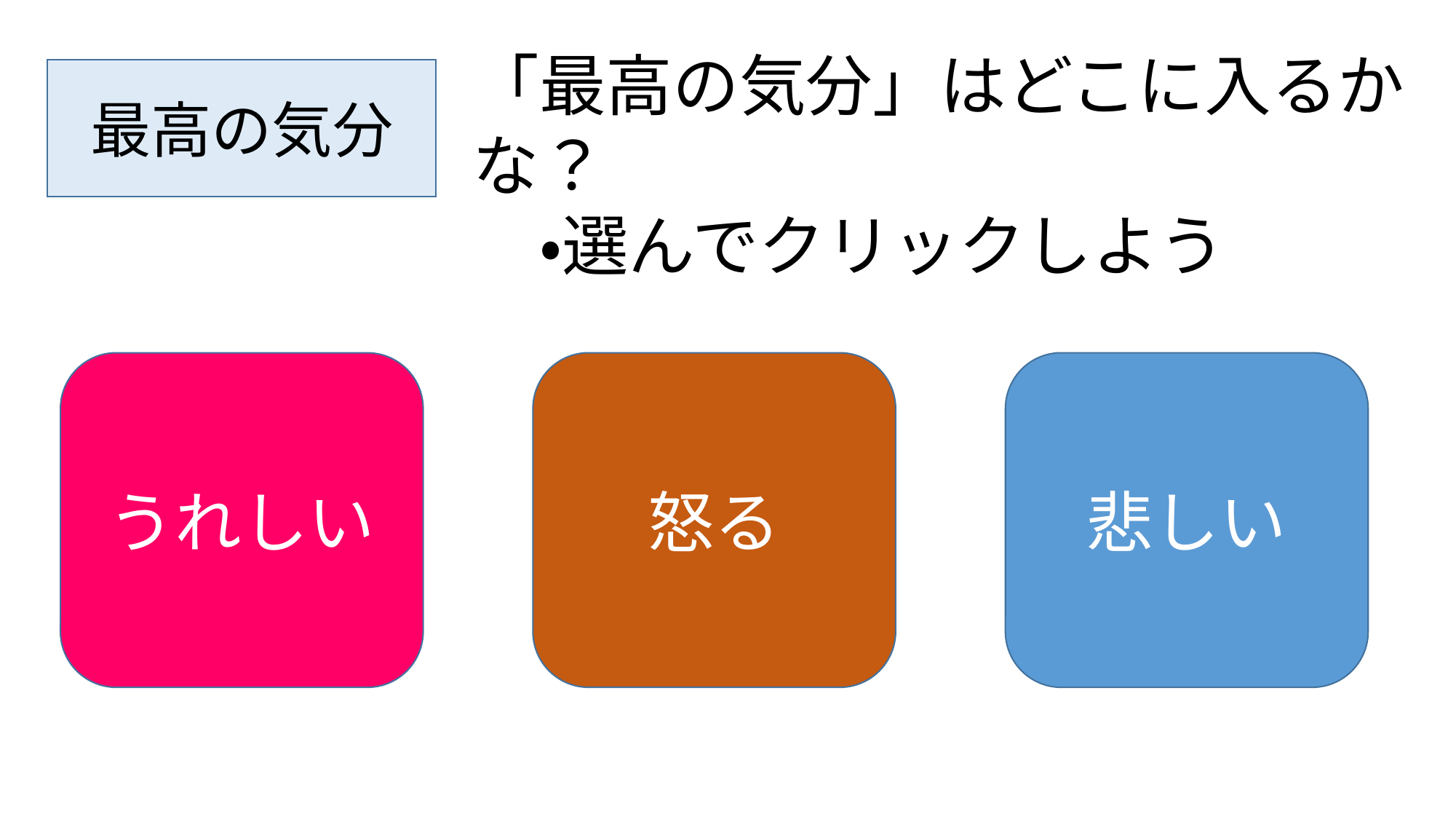

「最高の気分」はどこに入るかな？
　・選んでクリックしよう
最高の気分
悲しい
怒る
うれしい